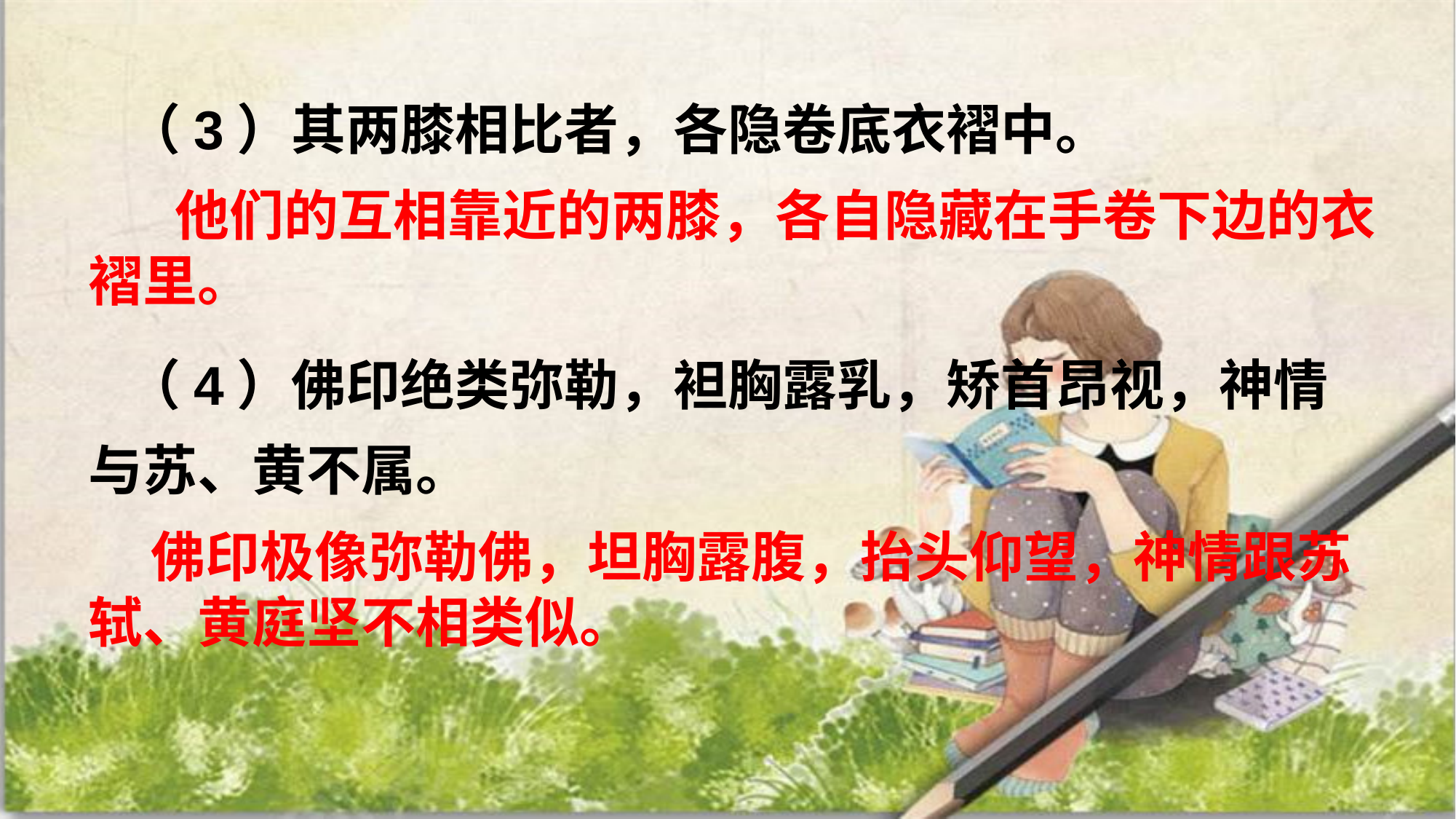

（3）其两膝相比者，各隐卷底衣褶中。

  （4）佛印绝类弥勒，袒胸露乳，矫首昂视，神情与苏、黄不属。

   他们的互相靠近的两膝，各自隐藏在手卷下边的衣褶里。
    佛印极像弥勒佛，坦胸露腹，抬头仰望，神情跟苏轼、黄庭坚不相类似。